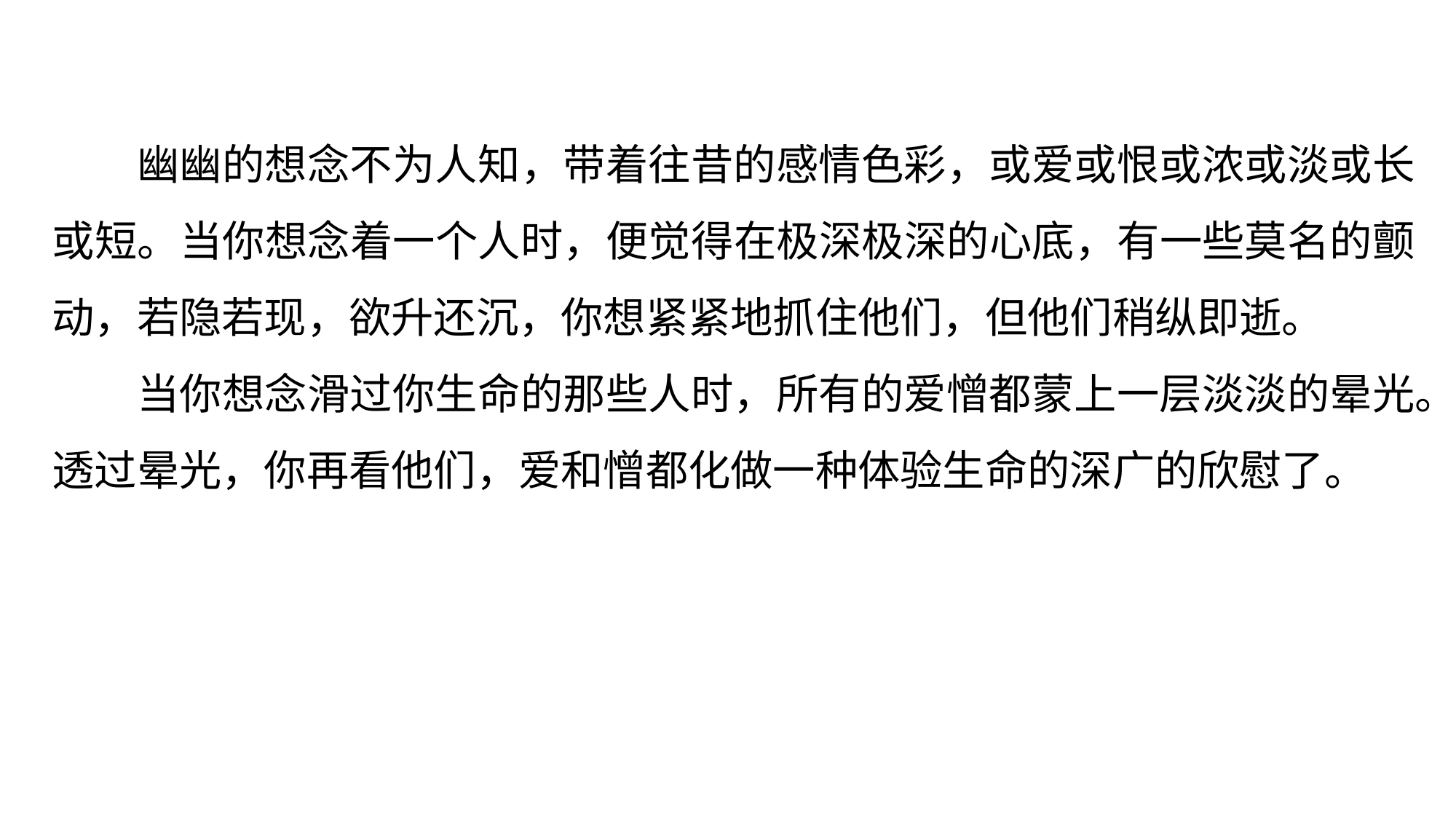

幽幽的想念不为人知，带着往昔的感情色彩，或爱或恨或浓或淡或长或短。当你想念着一个人时，便觉得在极深极深的心底，有一些莫名的颤动，若隐若现，欲升还沉，你想紧紧地抓住他们，但他们稍纵即逝。
当你想念滑过你生命的那些人时，所有的爱憎都蒙上一层淡淡的晕光。透过晕光，你再看他们，爱和憎都化做一种体验生命的深广的欣慰了。